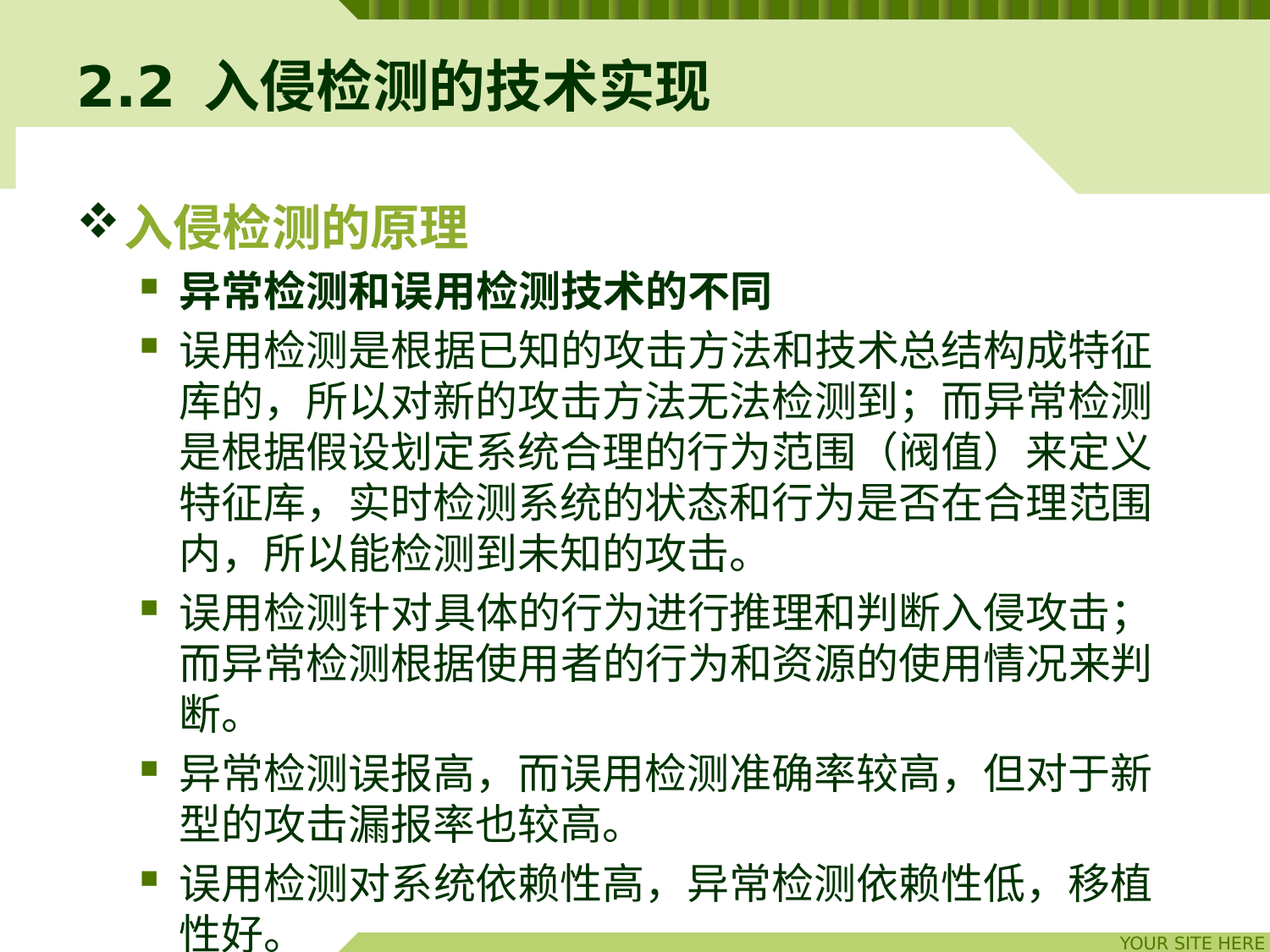

# 2.2	入侵检测的技术实现
入侵检测的原理
异常检测和误用检测技术的不同
误用检测是根据已知的攻击方法和技术总结构成特征库的，所以对新的攻击方法无法检测到；而异常检测是根据假设划定系统合理的行为范围（阀值）来定义特征库，实时检测系统的状态和行为是否在合理范围内，所以能检测到未知的攻击。
误用检测针对具体的行为进行推理和判断入侵攻击；而异常检测根据使用者的行为和资源的使用情况来判断。
异常检测误报高，而误用检测准确率较高，但对于新型的攻击漏报率也较高。
误用检测对系统依赖性高，异常检测依赖性低，移植性好。